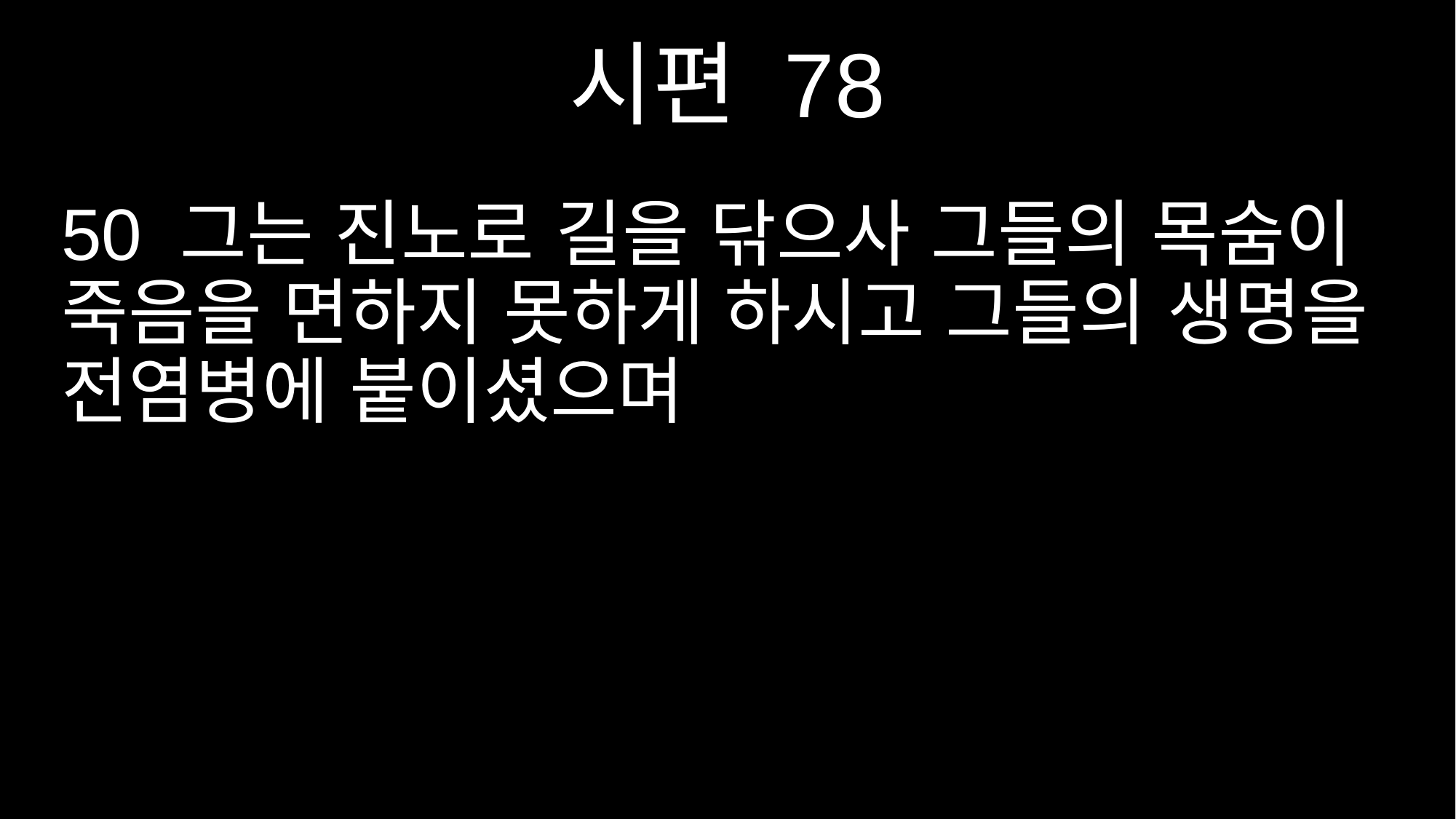

시편 78
50 그는 진노로 길을 닦으사 그들의 목숨이 죽음을 면하지 못하게 하시고 그들의 생명을 전염병에 붙이셨으며